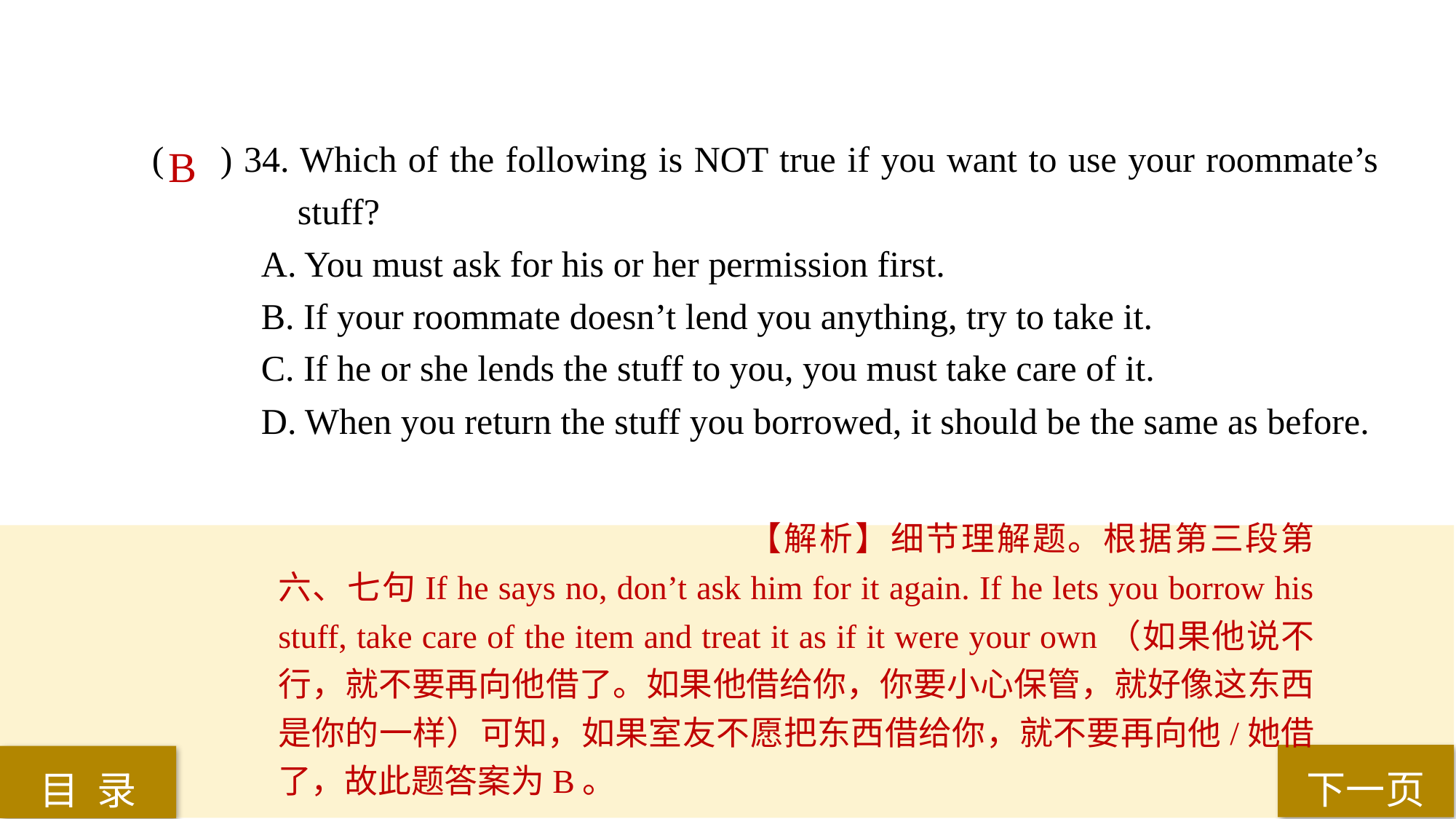

(     ) 34. Which of the following is NOT true if you want to use your roommate’s 		    stuff?
A. You must ask for his or her permission first.
B. If your roommate doesn’t lend you anything, try to take it.
C. If he or she lends the stuff to you, you must take care of it.
D. When you return the stuff you borrowed, it should be the same as before.
B
【解析】细节理解题。根据第三段第六、七句If he says no, don’t ask him for it again. If he lets you borrow his stuff, take care of the item and treat it as if it were your own（如果他说不行，就不要再向他借了。如果他借给你，你要小心保管，就好像这东西是你的一样）可知，如果室友不愿把东西借给你，就不要再向他/她借了，故此题答案为B。